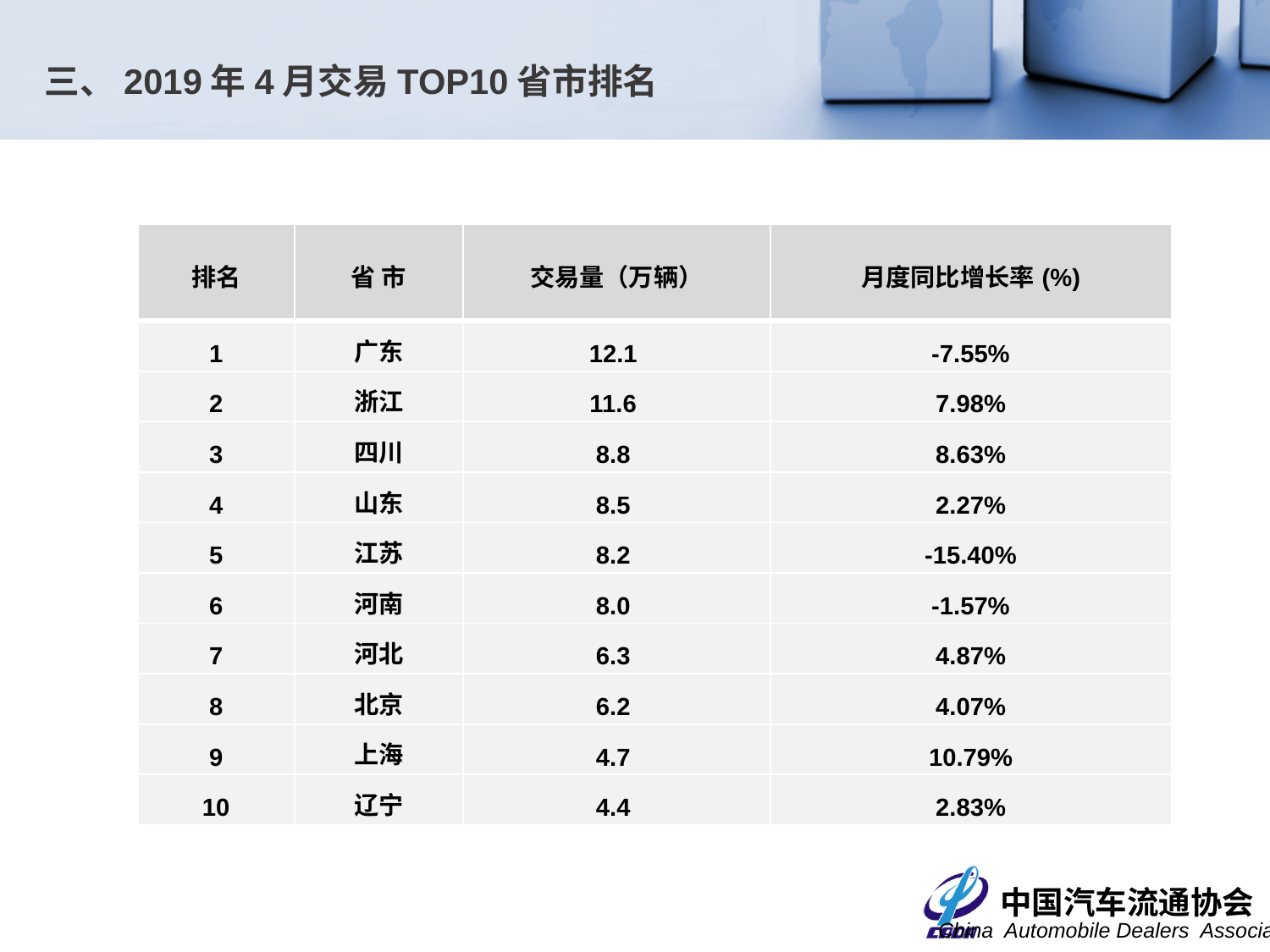

三、2019年4月交易TOP10省市排名
| 排名 | 省 市 | 交易量（万辆） | 月度同比增长率(%) |
| --- | --- | --- | --- |
| 1 | 广东 | 12.1 | -7.55% |
| 2 | 浙江 | 11.6 | 7.98% |
| 3 | 四川 | 8.8 | 8.63% |
| 4 | 山东 | 8.5 | 2.27% |
| 5 | 江苏 | 8.2 | -15.40% |
| 6 | 河南 | 8.0 | -1.57% |
| 7 | 河北 | 6.3 | 4.87% |
| 8 | 北京 | 6.2 | 4.07% |
| 9 | 上海 | 4.7 | 10.79% |
| 10 | 辽宁 | 4.4 | 2.83% |